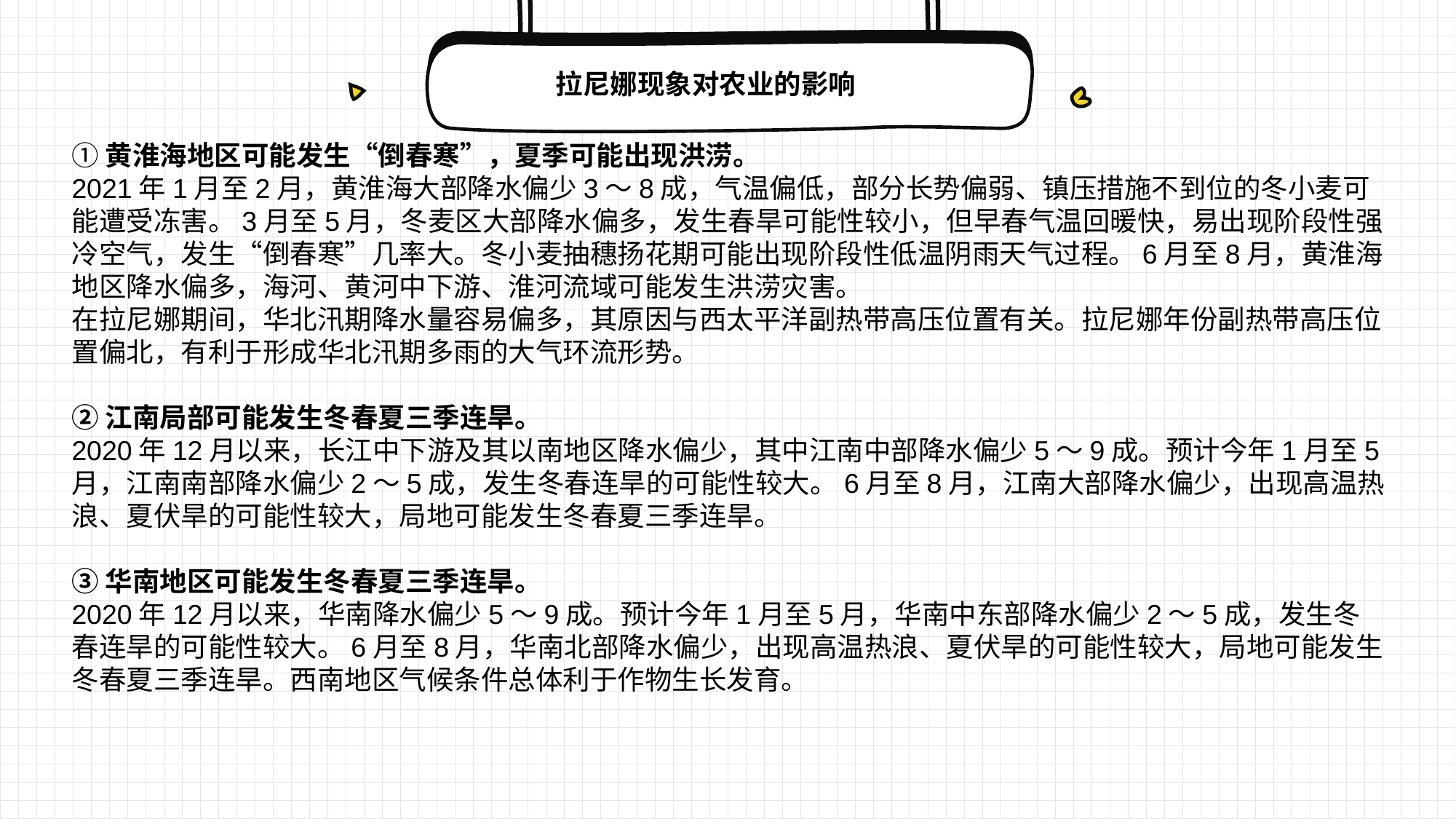

拉尼娜现象对农业的影响
①黄淮海地区可能发生“倒春寒”，夏季可能出现洪涝。
2021年1月至2月，黄淮海大部降水偏少3～8成，气温偏低，部分长势偏弱、镇压措施不到位的冬小麦可能遭受冻害。3月至5月，冬麦区大部降水偏多，发生春旱可能性较小，但早春气温回暖快，易出现阶段性强冷空气，发生“倒春寒”几率大。冬小麦抽穗扬花期可能出现阶段性低温阴雨天气过程。6月至8月，黄淮海地区降水偏多，海河、黄河中下游、淮河流域可能发生洪涝灾害。
在拉尼娜期间，华北汛期降水量容易偏多，其原因与西太平洋副热带高压位置有关。拉尼娜年份副热带高压位置偏北，有利于形成华北汛期多雨的大气环流形势。

②江南局部可能发生冬春夏三季连旱。
2020年12月以来，长江中下游及其以南地区降水偏少，其中江南中部降水偏少5～9成。预计今年1月至5月，江南南部降水偏少2～5成，发生冬春连旱的可能性较大。6月至8月，江南大部降水偏少，出现高温热浪、夏伏旱的可能性较大，局地可能发生冬春夏三季连旱。

③华南地区可能发生冬春夏三季连旱。
2020年12月以来，华南降水偏少5～9成。预计今年1月至5月，华南中东部降水偏少2～5成，发生冬春连旱的可能性较大。6月至8月，华南北部降水偏少，出现高温热浪、夏伏旱的可能性较大，局地可能发生冬春夏三季连旱。西南地区气候条件总体利于作物生长发育。